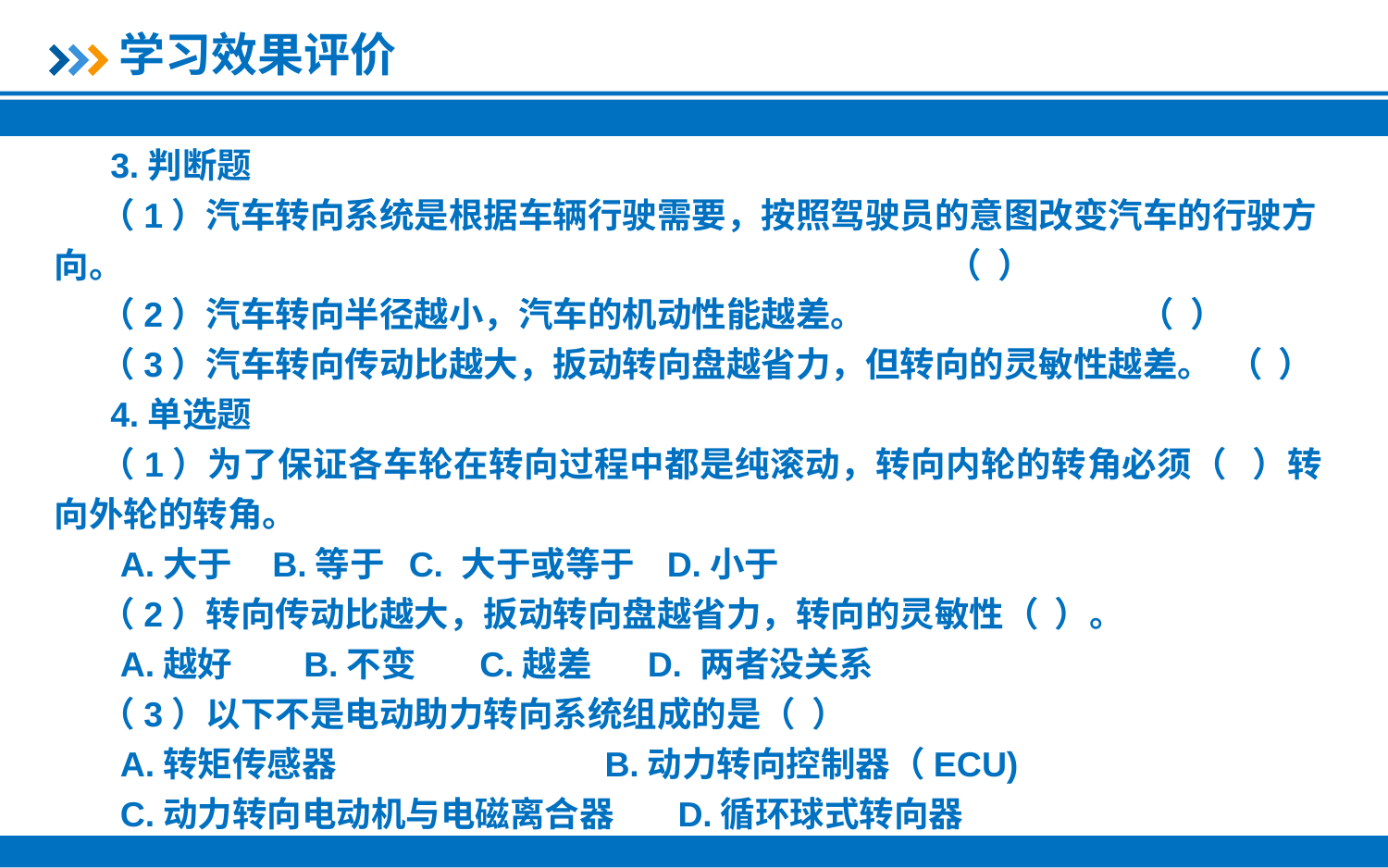

学习效果评价
 3.判断题
（1）汽车转向系统是根据车辆行驶需要，按照驾驶员的意图改变汽车的行驶方向。                                                                                                         （  ）
（2）汽车转向半径越小，汽车的机动性能越差。                                   （  ）
（3）汽车转向传动比越大，扳动转向盘越省力，但转向的灵敏性越差。  （  ）
 4.单选题
（1）为了保证各车轮在转向过程中都是纯滚动，转向内轮的转角必须（   ）转向外轮的转角。
  A.大于    B.等于  C. 大于或等于   D.小于
（2）转向传动比越大，扳动转向盘越省力，转向的灵敏性（  ）。
  A.越好        B.不变       C.越差      D. 两者没关系
（3）以下不是电动助力转向系统组成的是（  ）
  A.转矩传感器                                 B.动力转向控制器（ECU)
  C.动力转向电动机与电磁离合器       D.循环球式转向器